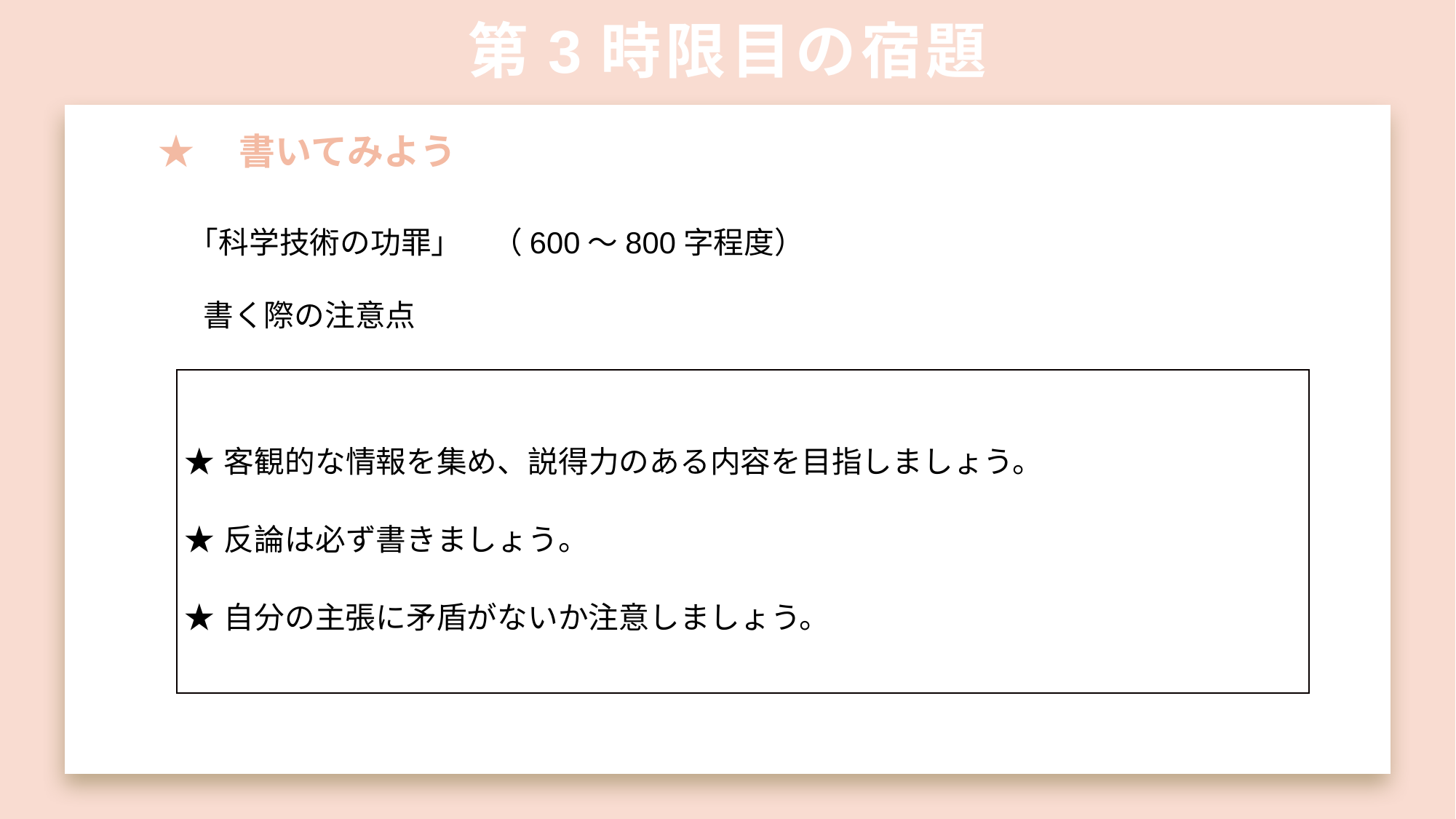

# 第3時限目の宿題

★　書いてみよう

「科学技術の功罪」　（600～800字程度）

書く際の注意点

| ★客観的な情報を集め、説得力のある内容を目指しましょう。 ★反論は必ず書きましょう。 ★自分の主張に矛盾がないか注意しましょう。 |
| --- |